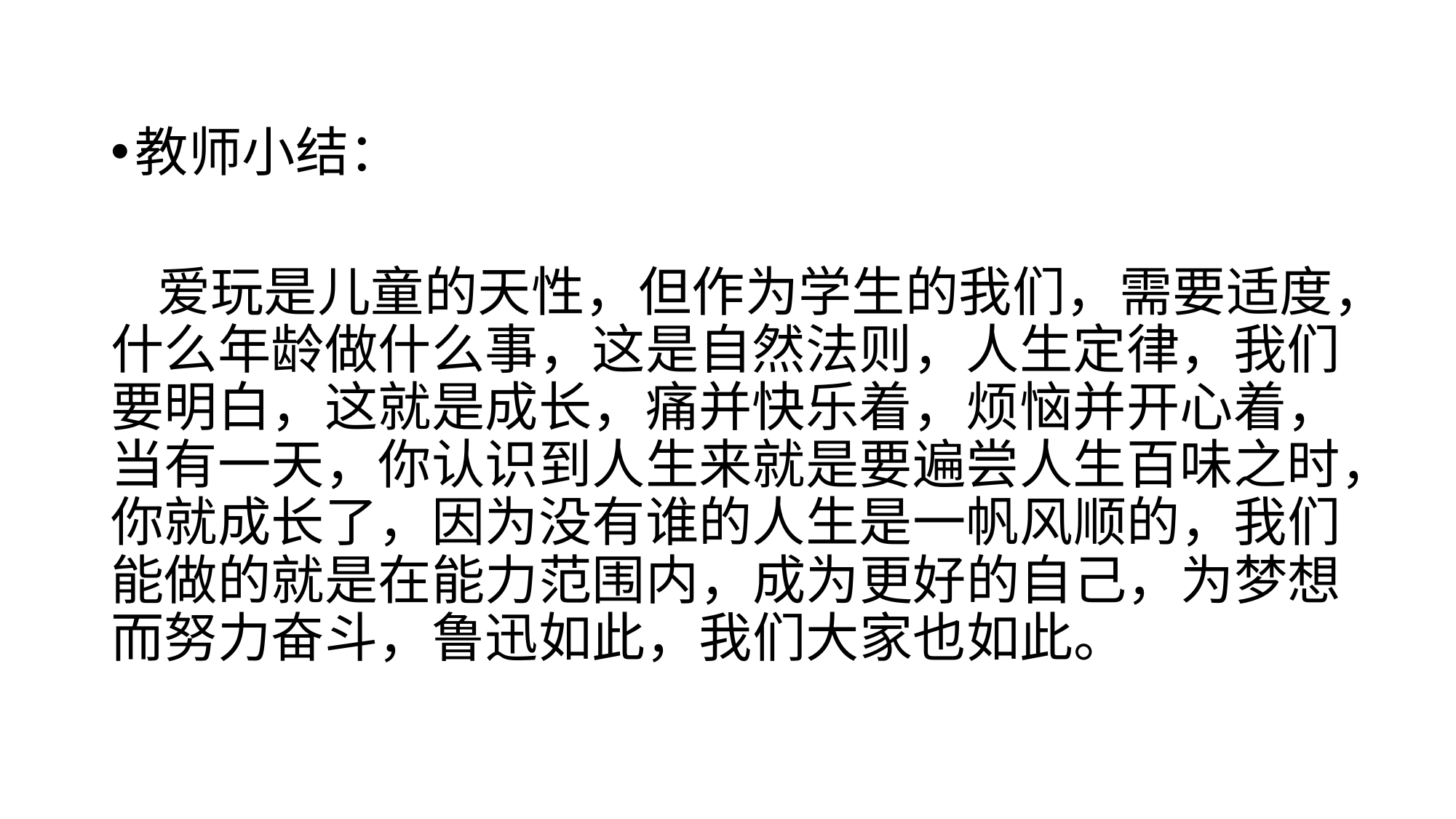

#

教师小结：

   爱玩是儿童的天性，但作为学生的我们，需要适度，什么年龄做什么事，这是自然法则，人生定律，我们要明白，这就是成长，痛并快乐着，烦恼并开心着，当有一天，你认识到人生来就是要遍尝人生百味之时，你就成长了，因为没有谁的人生是一帆风顺的，我们能做的就是在能力范围内，成为更好的自己，为梦想而努力奋斗，鲁迅如此，我们大家也如此。